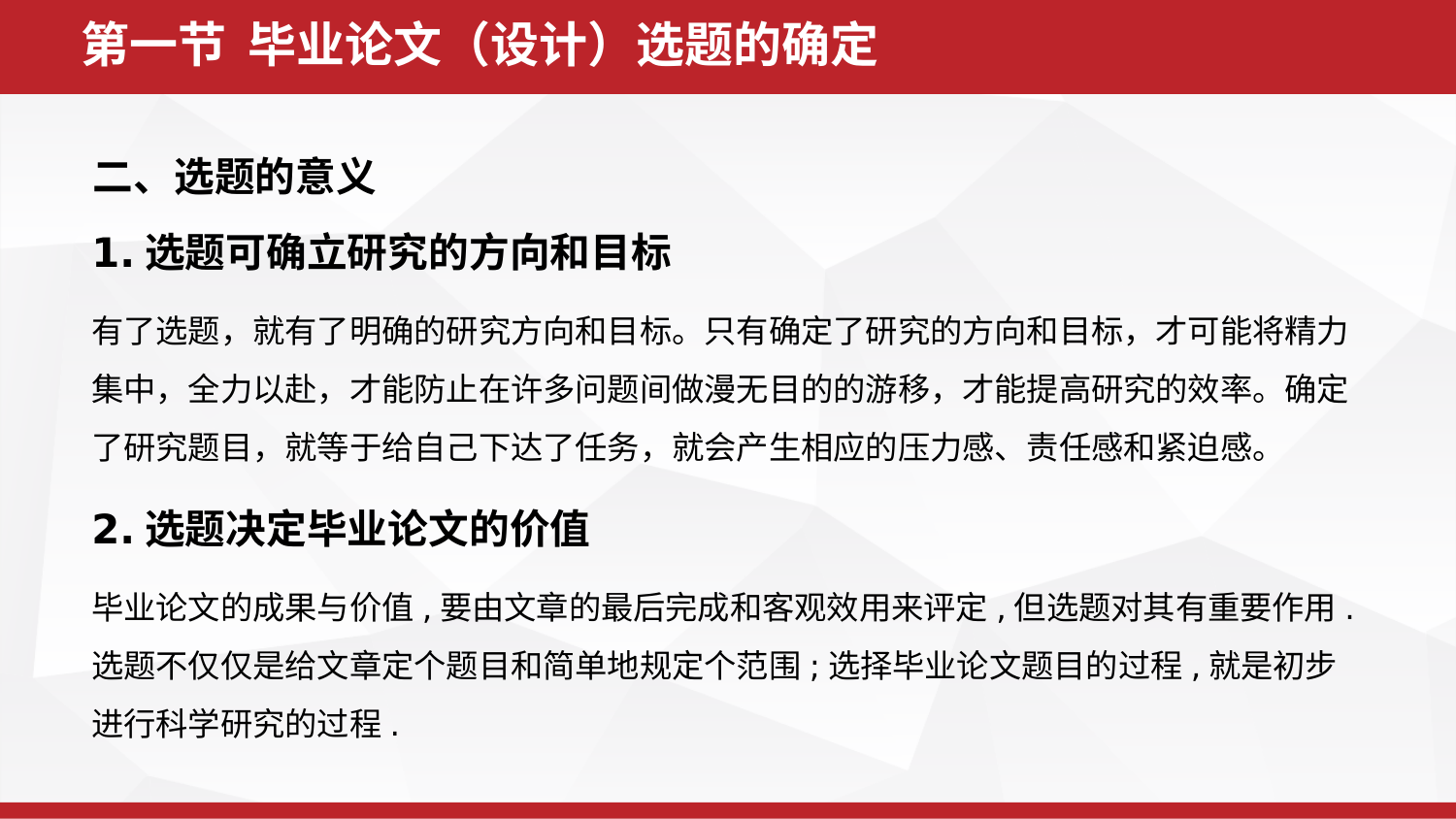

第一节  毕业论文（设计）选题的确定
二、选题的意义
1.选题可确立研究的方向和目标
有了选题，就有了明确的研究方向和目标。只有确定了研究的方向和目标，才可能将精力集中，全力以赴，才能防止在许多问题间做漫无目的的游移，才能提高研究的效率。确定了研究题目，就等于给自己下达了任务，就会产生相应的压力感、责任感和紧迫感。
2.选题决定毕业论文的价值
毕业论文的成果与价值,要由文章的最后完成和客观效用来评定,但选题对其有重要作用.选题不仅仅是给文章定个题目和简单地规定个范围;选择毕业论文题目的过程,就是初步进行科学研究的过程.